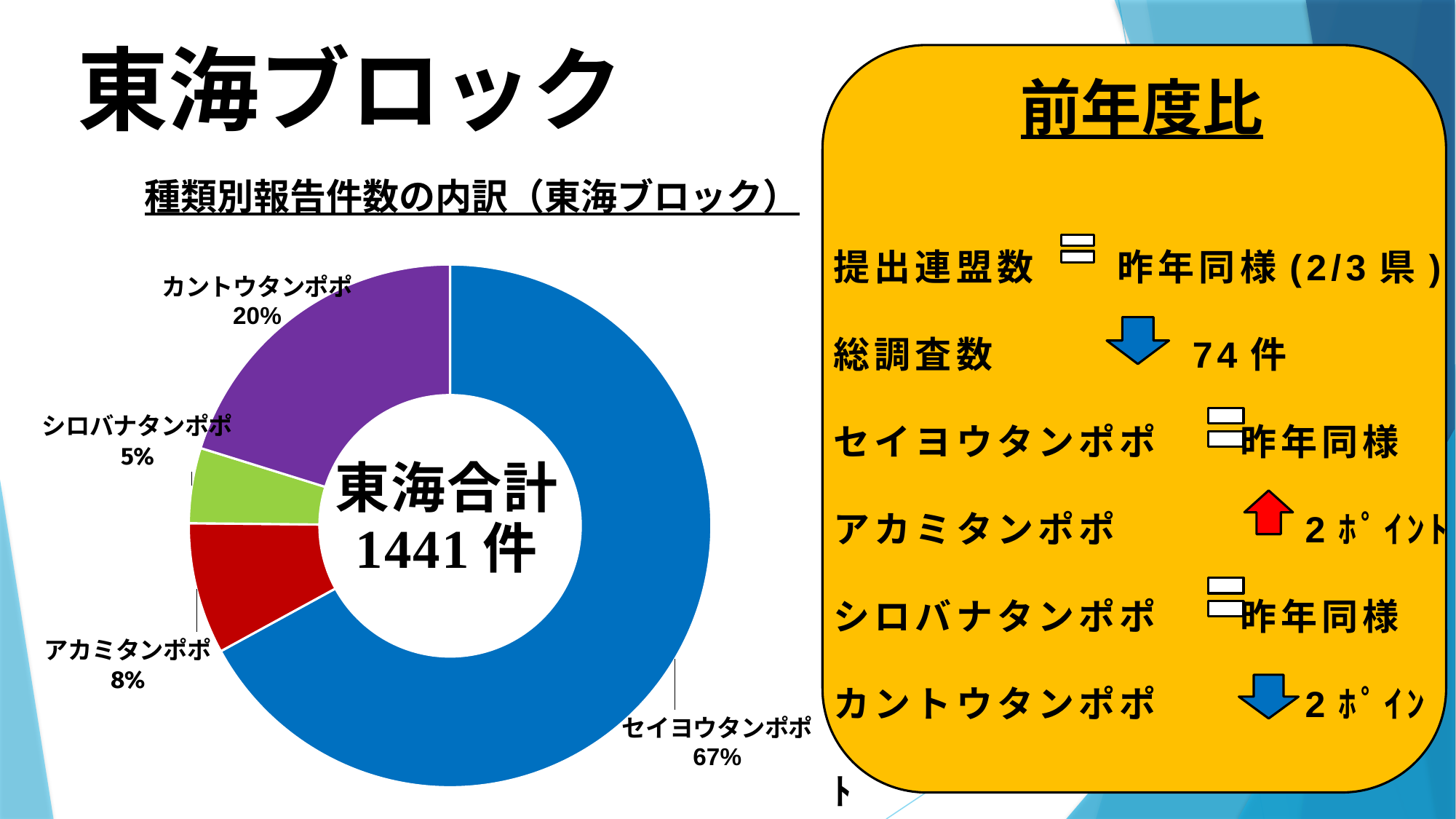

東海ブロック

前年度比

提出連盟数　   昨年同様(2/3県)
総調査数   　 　　 74件
セイヨウタンポポ 　  昨年同様
アカミタンポポ 　　　　2ﾎﾟｲﾝﾄ
シロバナタンポポ   　昨年同様
カントウタンポポ 　　　2ﾎﾟｲﾝﾄ

### Chart: 種類別報告件数の内訳（東海ブロック）

| Category |  |
|---|---|
| セイヨウタンポポ | 966.0 |
| アカミタンポポ | 117.0 |
| シロバナタンポポ | 67.0 |
| カントウタンポポ | 291.0 |